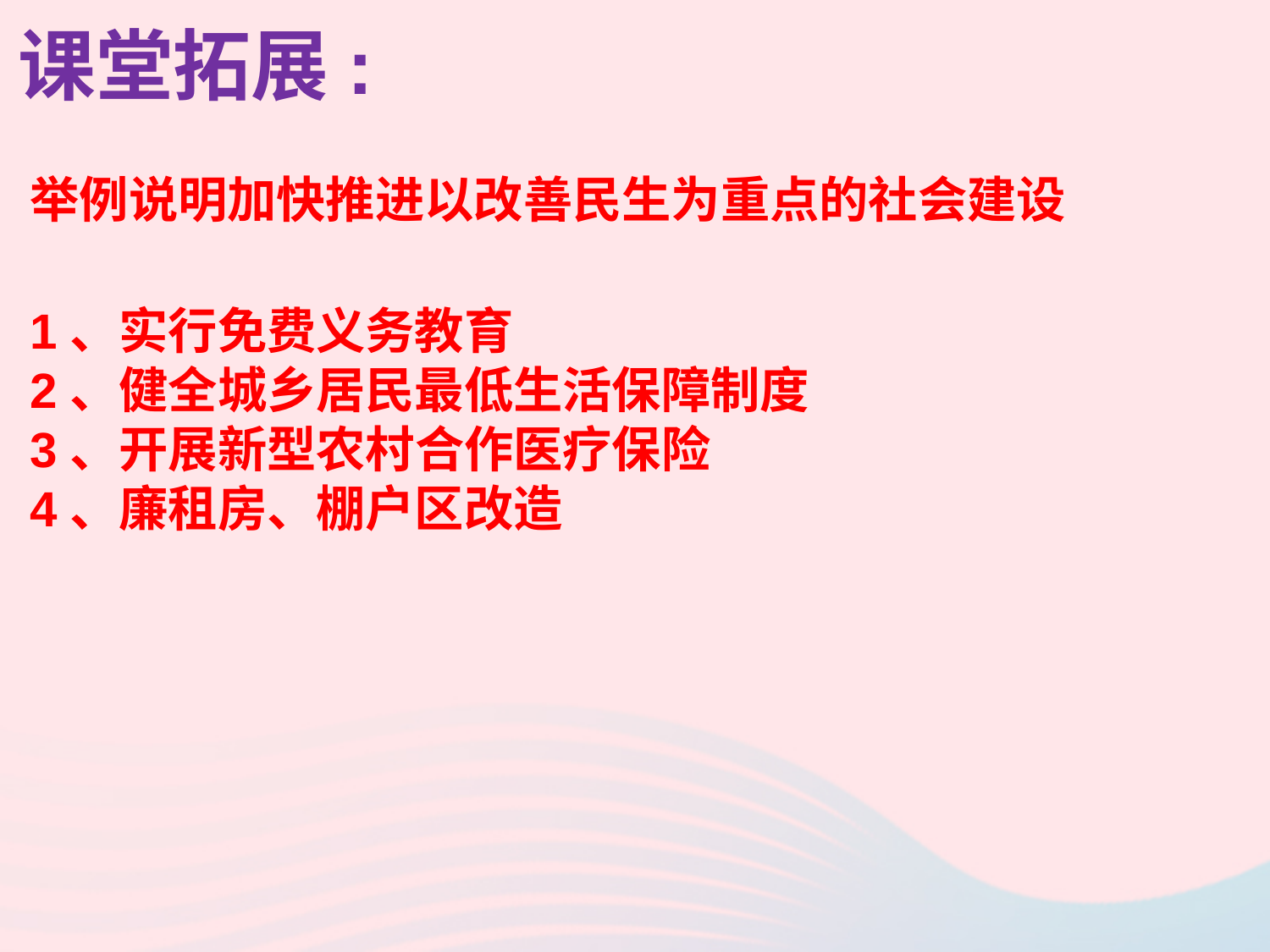

课堂拓展:
举例说明加快推进以改善民生为重点的社会建设
1、实行免费义务教育
2、健全城乡居民最低生活保障制度
3、开展新型农村合作医疗保险
4、廉租房、棚户区改造